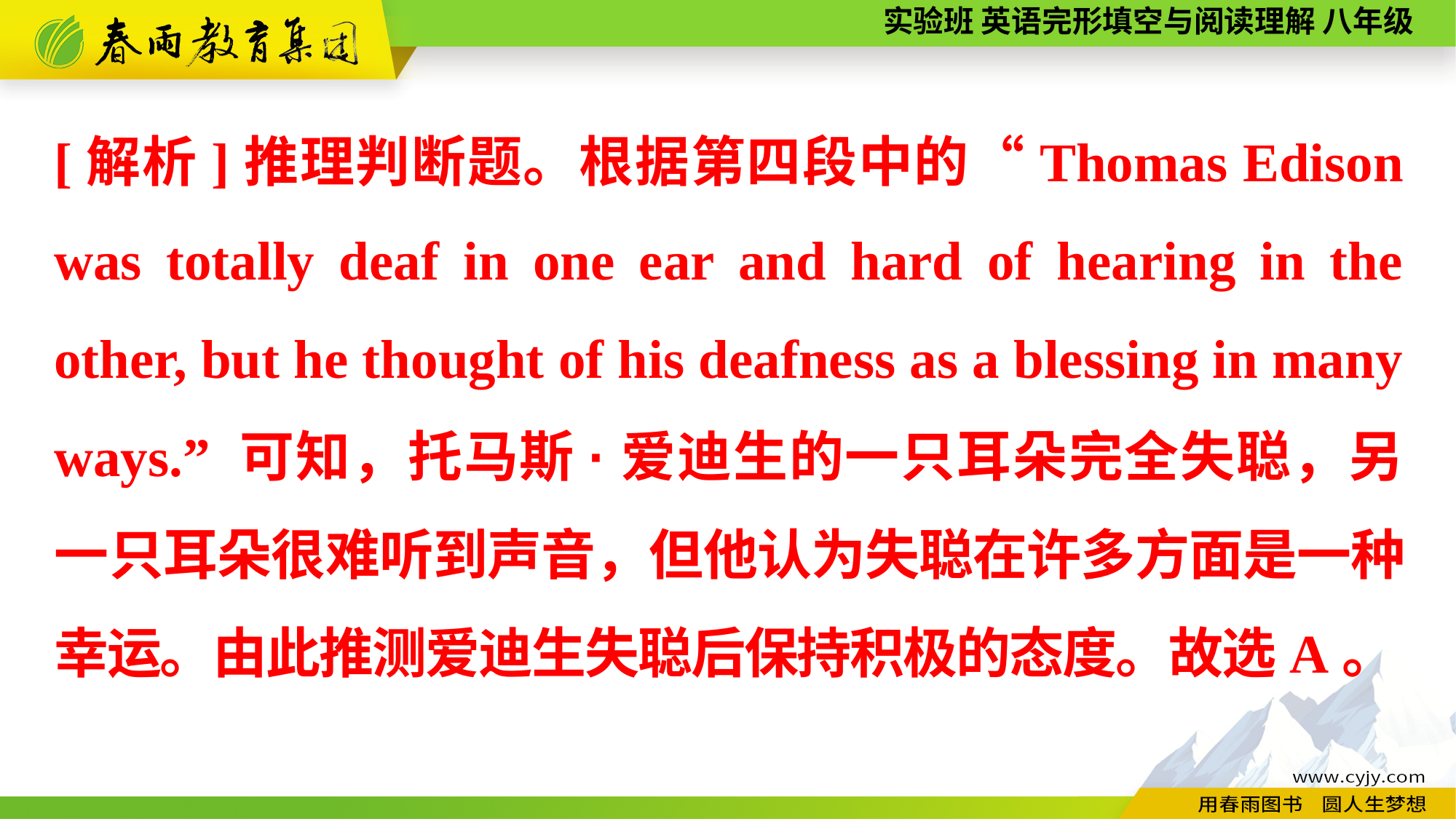

[解析]推理判断题。根据第四段中的“Thomas Edison was totally deaf in one ear and hard of hearing in the other, but he thought of his deafness as a blessing in many ways.” 可知，托马斯·爱迪生的一只耳朵完全失聪，另一只耳朵很难听到声音，但他认为失聪在许多方面是一种幸运。由此推测爱迪生失聪后保持积极的态度。故选A。